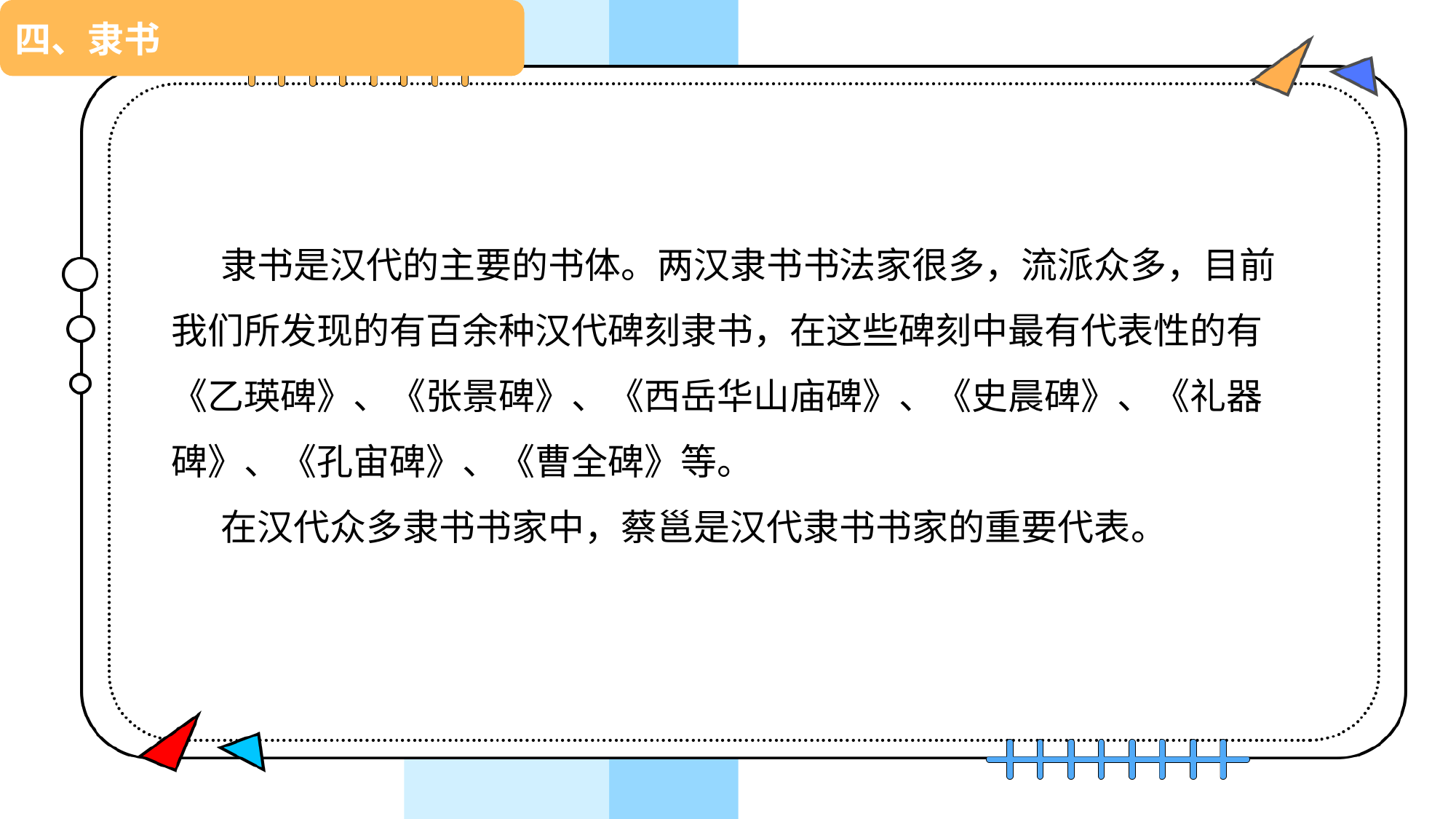

四、隶书
     隶书是汉代的主要的书体。两汉隶书书法家很多，流派众多，目前我们所发现的有百余种汉代碑刻隶书，在这些碑刻中最有代表性的有《乙瑛碑》、《张景碑》、《西岳华山庙碑》、《史晨碑》、《礼器碑》、《孔宙碑》、《曹全碑》等。
     在汉代众多隶书书家中，蔡邕是汉代隶书书家的重要代表。